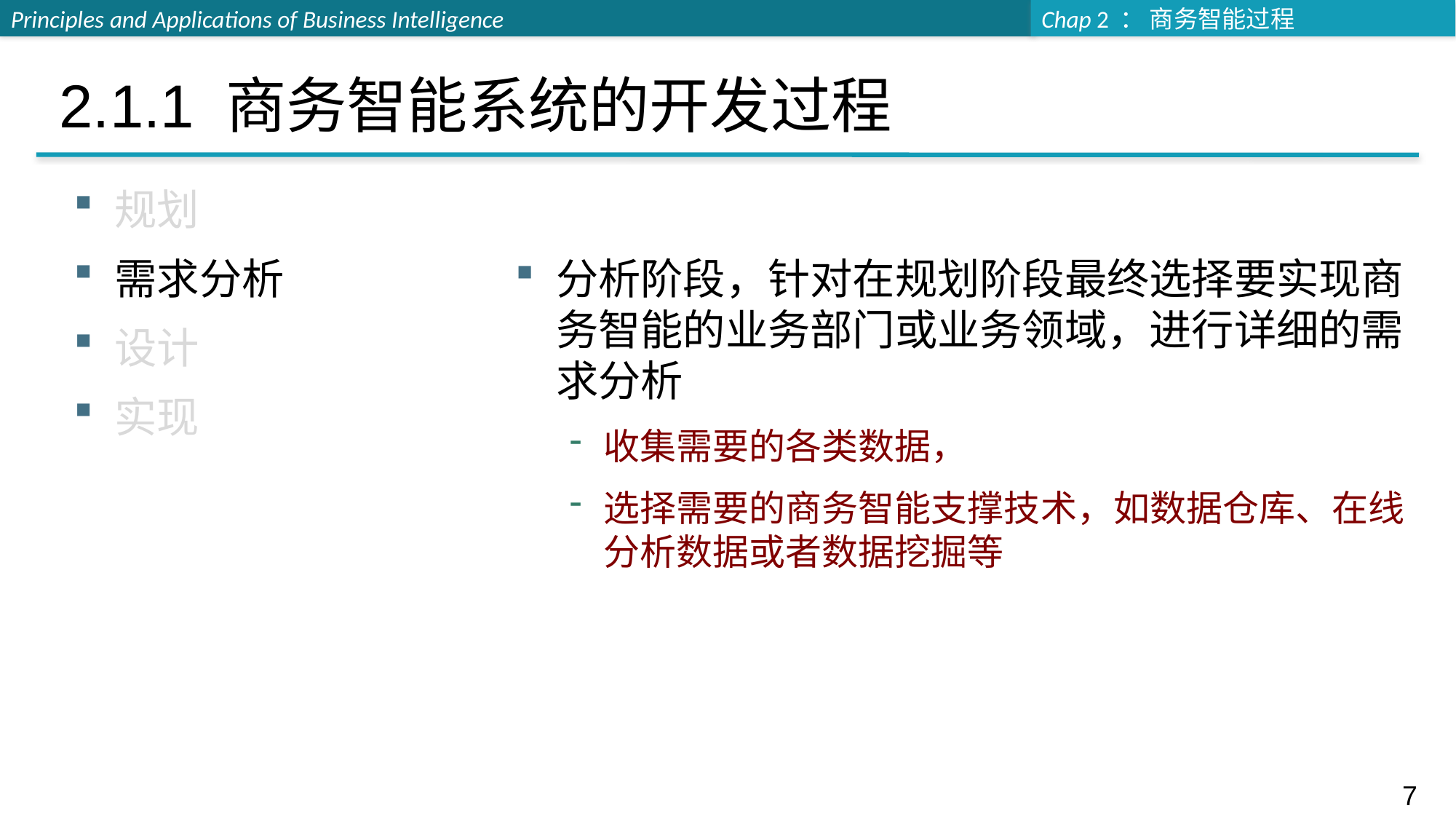

# 2.1.1 商务智能系统的开发过程
规划
需求分析
设计
实现

分析阶段，针对在规划阶段最终选择要实现商务智能的业务部门或业务领域，进行详细的需求分析
收集需要的各类数据，
选择需要的商务智能支撑技术，如数据仓库、在线分析数据或者数据挖掘等